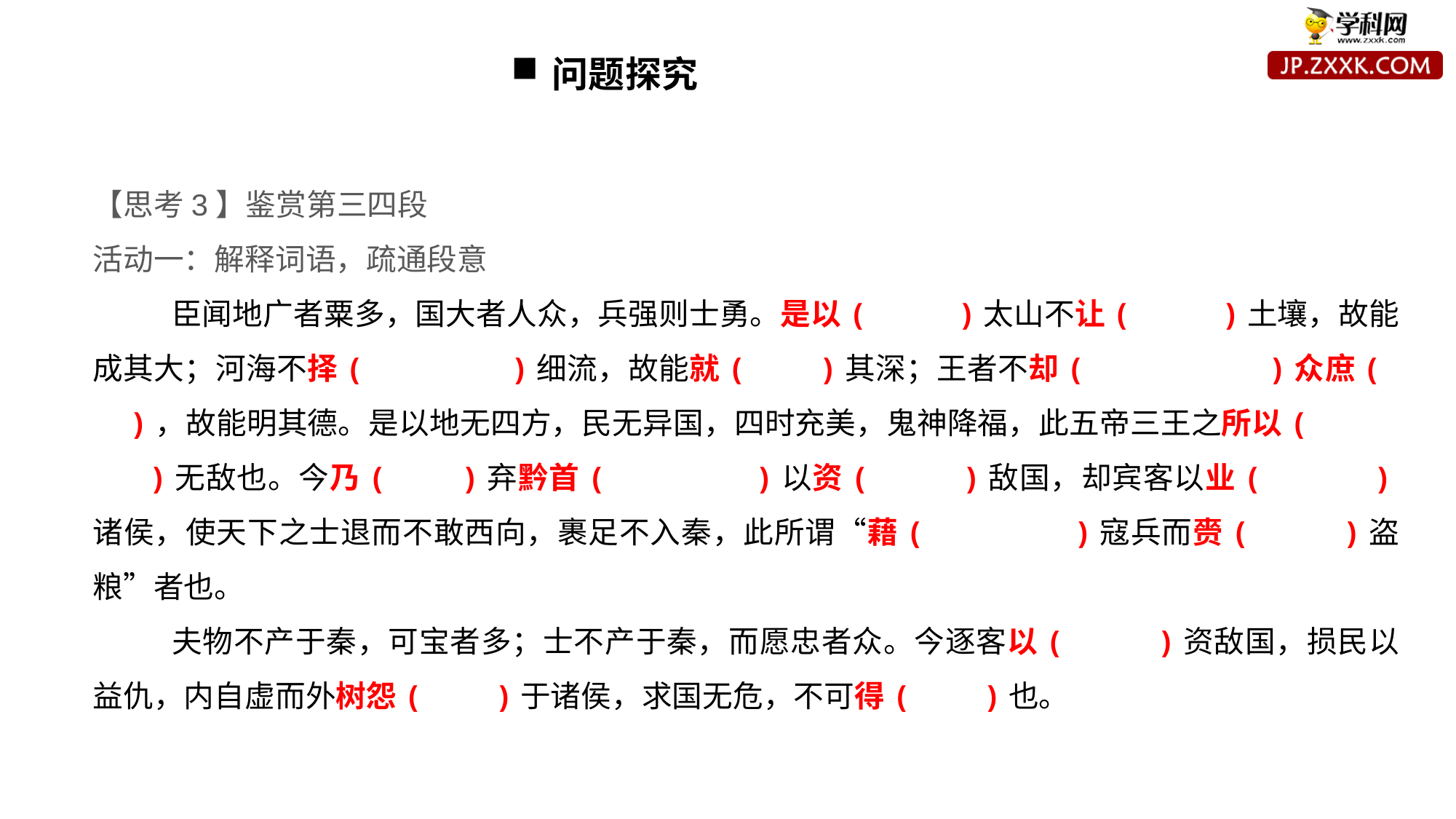

问题探究

【思考3】鉴赏第三四段
活动一：解释词语，疏通段意
臣闻地广者粟多，国大者人众，兵强则士勇。是以(     )太山不让(     )土壤，故能成其大；河海不择(        )细流，故能就(    )其深；王者不却(          )众庶(    )，故能明其德。是以地无四方，民无异国，四时充美，鬼神降福，此五帝三王之所以(         )无敌也。今乃(    )弃黔首(        )以资(     )敌国，却宾客以业(      )诸侯，使天下之士退而不敢西向，裹足不入秦，此所谓“藉(        )寇兵而赍(     )盗粮”者也。
夫物不产于秦，可宝者多；士不产于秦，而愿忠者众。今逐客以(     )资敌国，损民以益仇，内自虚而外树怨(    )于诸侯，求国无危，不可得(    )也。